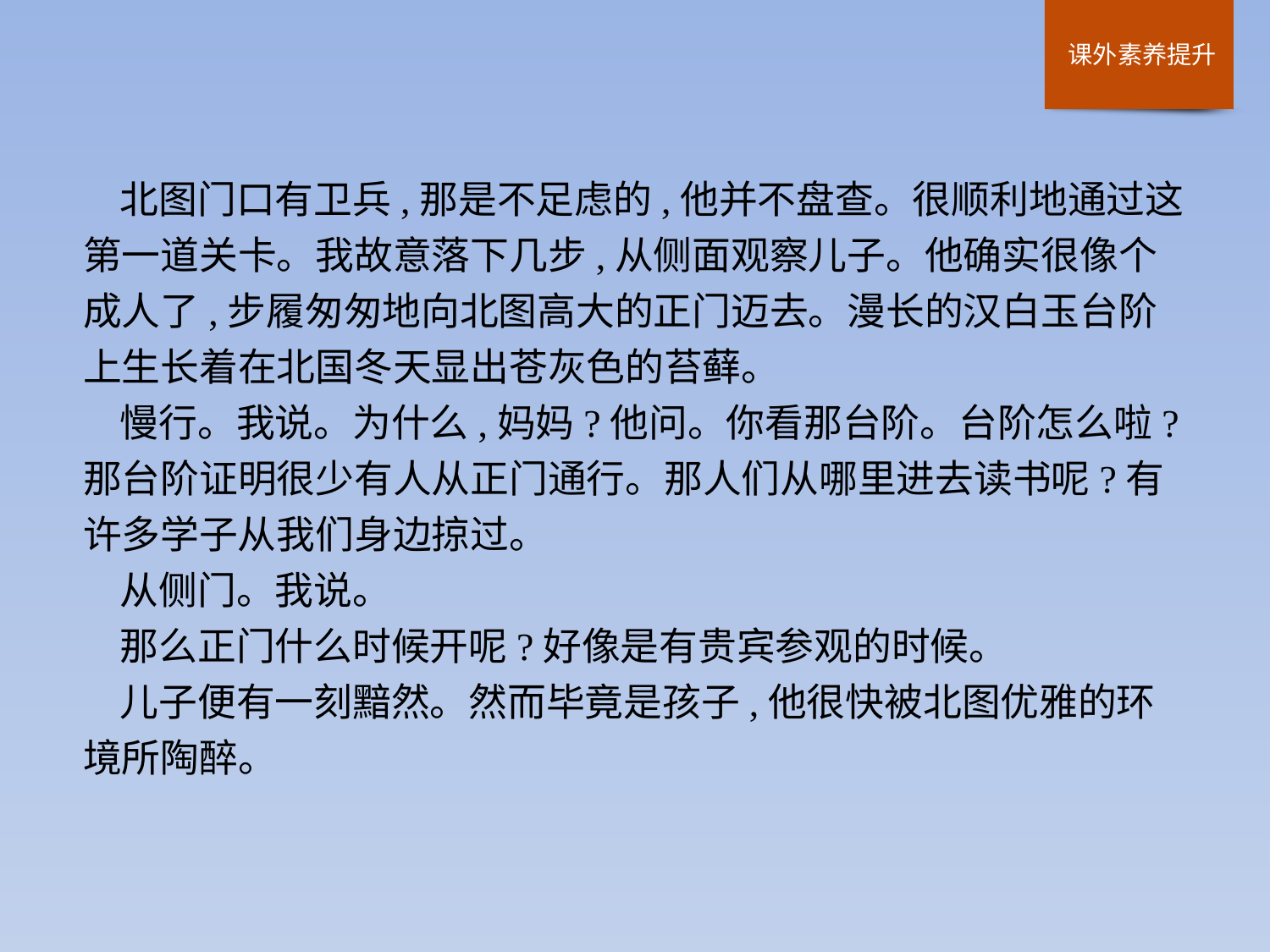

北图门口有卫兵,那是不足虑的,他并不盘查。很顺利地通过这第一道关卡。我故意落下几步,从侧面观察儿子。他确实很像个成人了,步履匆匆地向北图高大的正门迈去。漫长的汉白玉台阶上生长着在北国冬天显出苍灰色的苔藓。
慢行。我说。为什么,妈妈?他问。你看那台阶。台阶怎么啦?那台阶证明很少有人从正门通行。那人们从哪里进去读书呢?有许多学子从我们身边掠过。
从侧门。我说。
那么正门什么时候开呢?好像是有贵宾参观的时候。
儿子便有一刻黯然。然而毕竟是孩子,他很快被北图优雅的环境所陶醉。